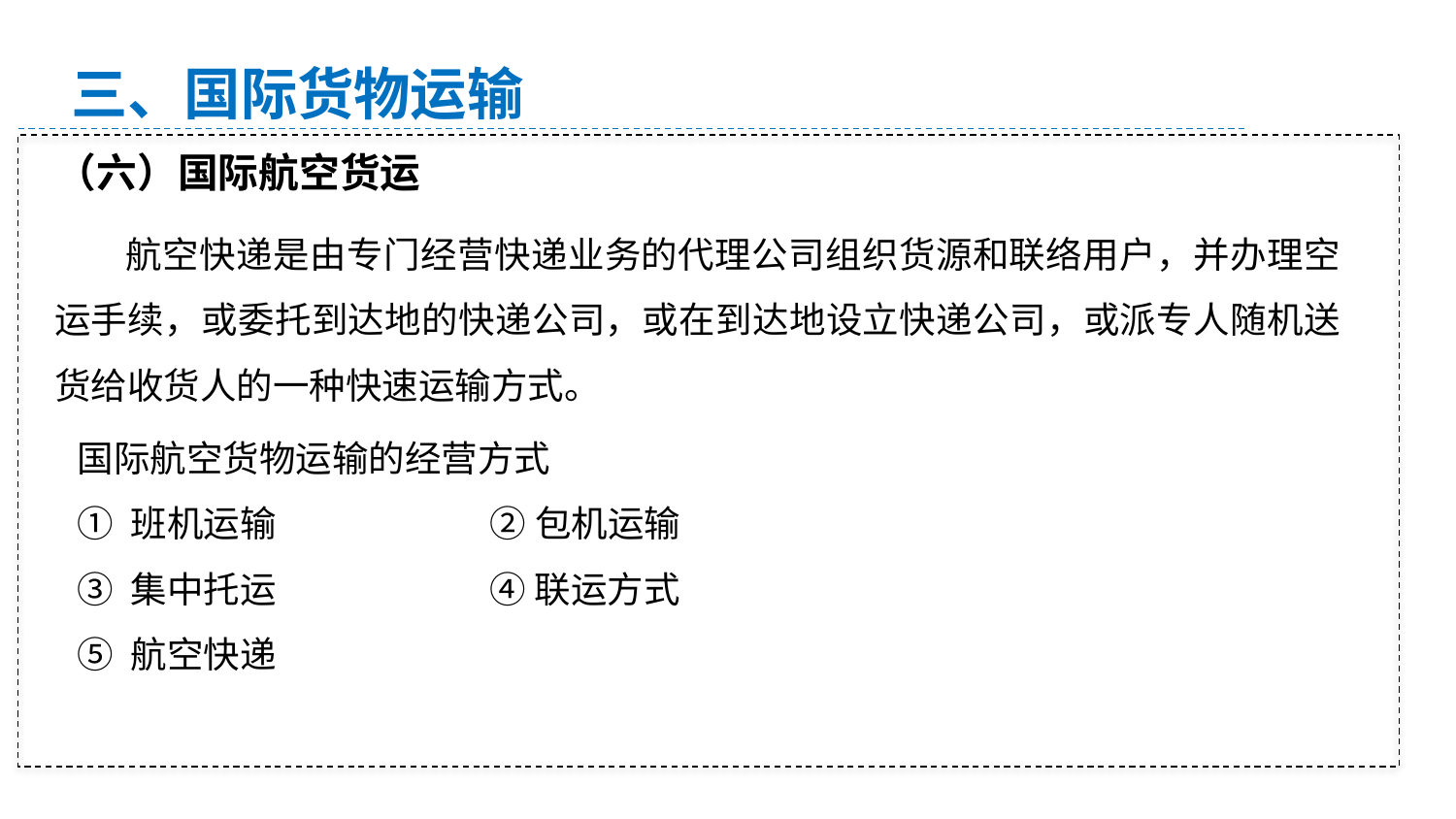

三、国际货物运输

（六）国际航空货运
航空快递是由专门经营快递业务的代理公司组织货源和联络用户，并办理空运手续，或委托到达地的快递公司，或在到达地设立快递公司，或派专人随机送货给收货人的一种快速运输方式。
国际航空货物运输的经营方式
① 班机运输                          ② 包机运输
③ 集中托运                          ④ 联运方式
⑤ 航空快递